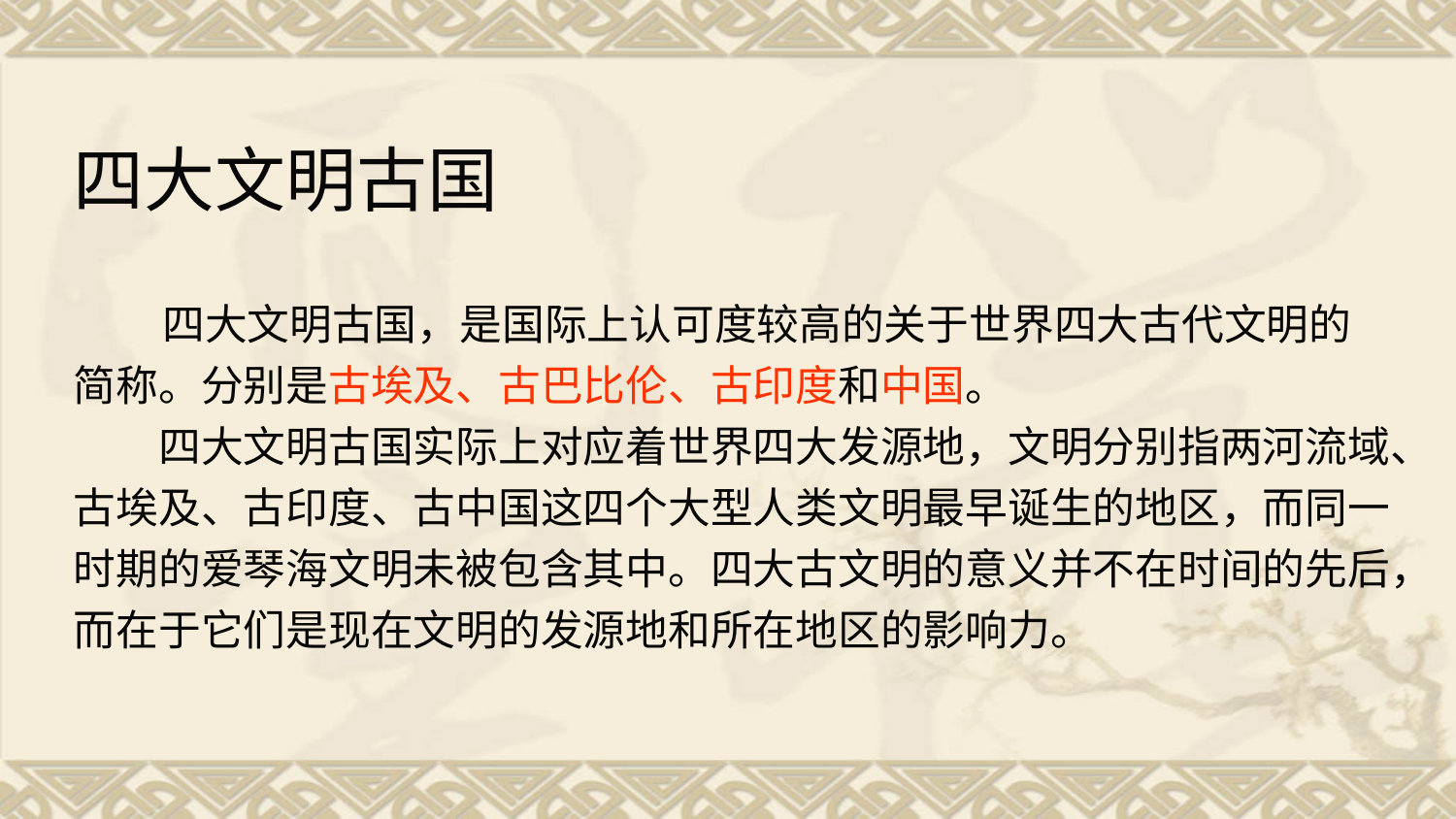

# 四大文明古国 　　四大文明古国，是国际上认可度较高的关于世界四大古代文明的简称。分别是古埃及、古巴比伦、古印度和中国。 　　四大文明古国实际上对应着世界四大发源地，文明分别指两河流域、古埃及、古印度、古中国这四个大型人类文明最早诞生的地区，而同一时期的爱琴海文明未被包含其中。四大古文明的意义并不在时间的先后，而在于它们是现在文明的发源地和所在地区的影响力。